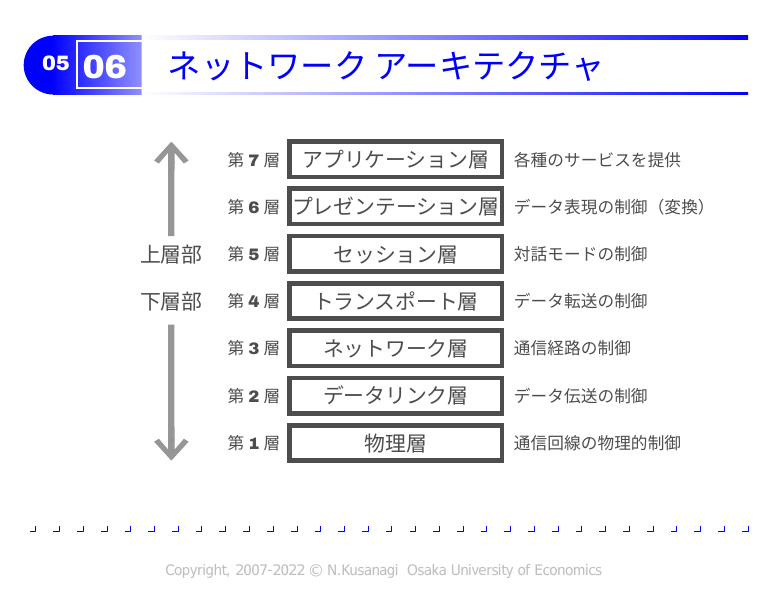

# 06   ネットワーク アーキテクチャ

第7層
アプリケーション層
各種のサービスを提供
プレゼンテーション層
データ表現の制御（変換）
第6層
上層部
第5層
セッション層
対話モードの制御
トランスポート層
データ転送の制御
下層部
第4層

第3層
ネットワーク層
通信経路の制御
データリンク層
データ伝送の制御
第2層
第1層
物理層
通信回線の物理的制御